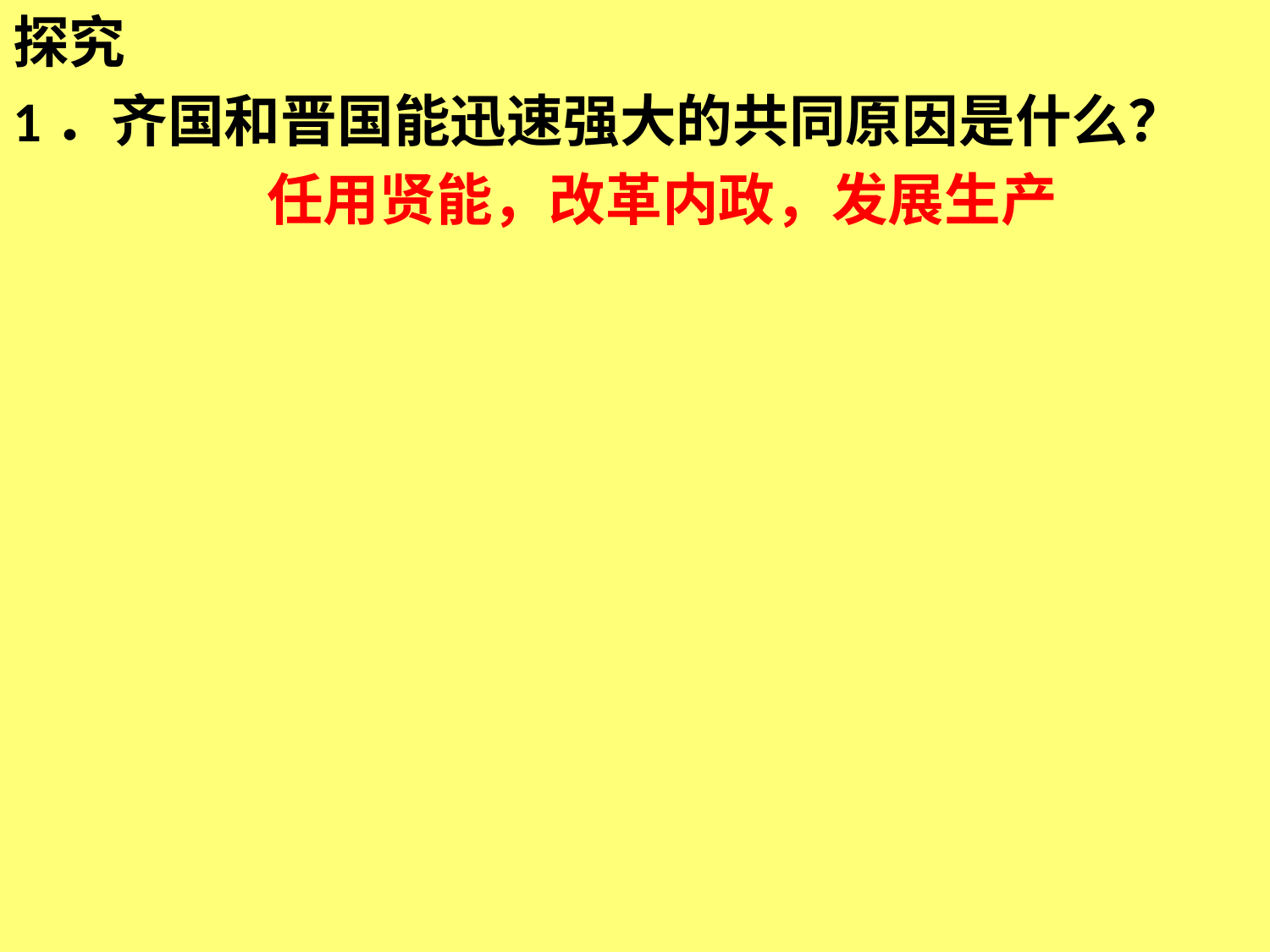

探究
1．齐国和晋国能迅速强大的共同原因是什么？
		任用贤能，改革内政，发展生产